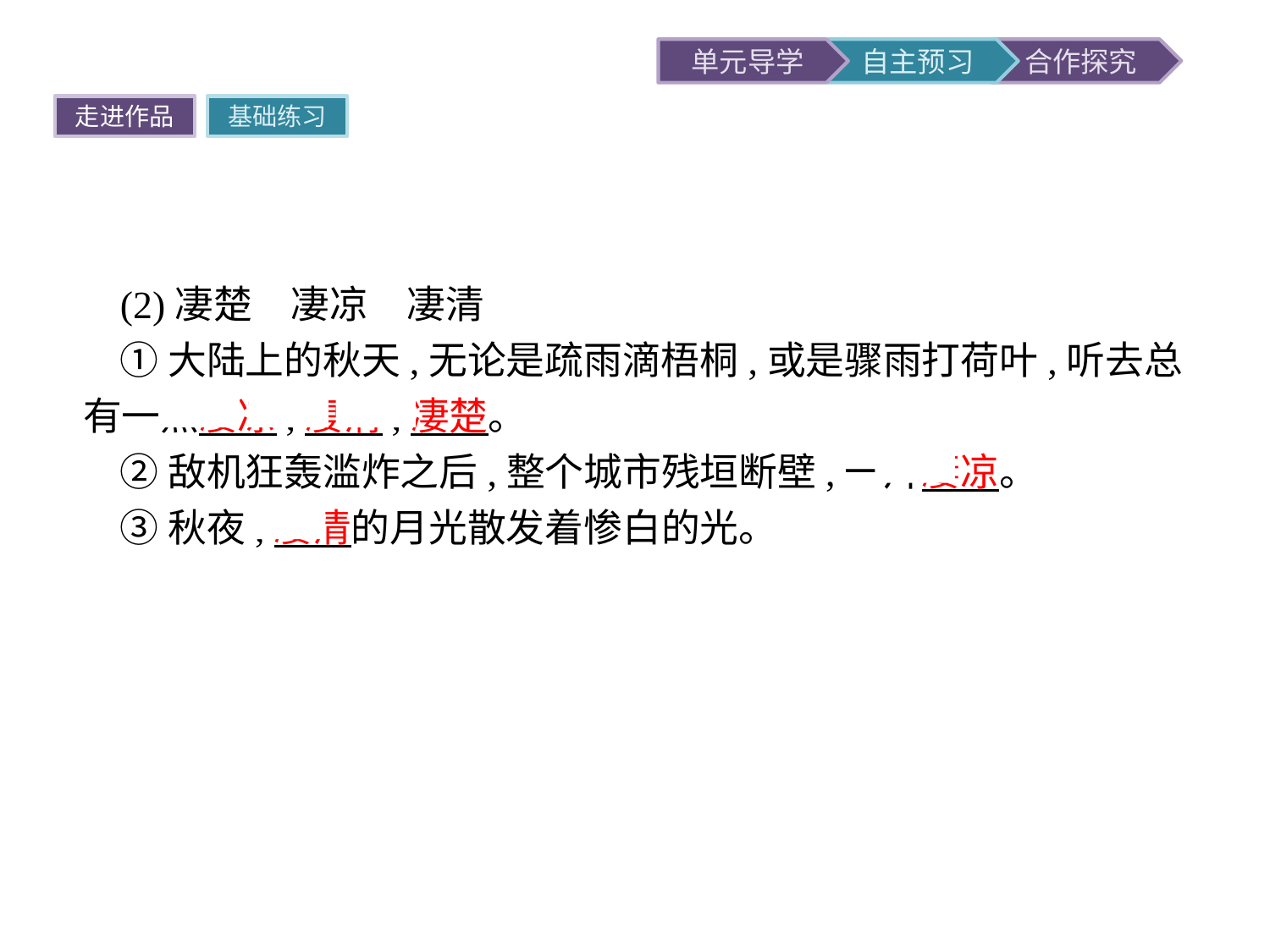

走进作品
基础练习
(2)凄楚　凄凉　凄清
①大陆上的秋天,无论是疏雨滴梧桐,或是骤雨打荷叶,听去总有一点凄凉,凄清,凄楚。
②敌机狂轰滥炸之后,整个城市残垣断壁,一片凄凉。
③秋夜,凄清的月光散发着惨白的光。
提示三者都是形容词,都含有“凄惨”的意思。“凄楚”只能用于人,而“凄凉”“凄清”既可用于人,也可用于环境、景物;“凄凉”侧重指景物的寂寞冷落;“凄清”侧重指景物的清冷。